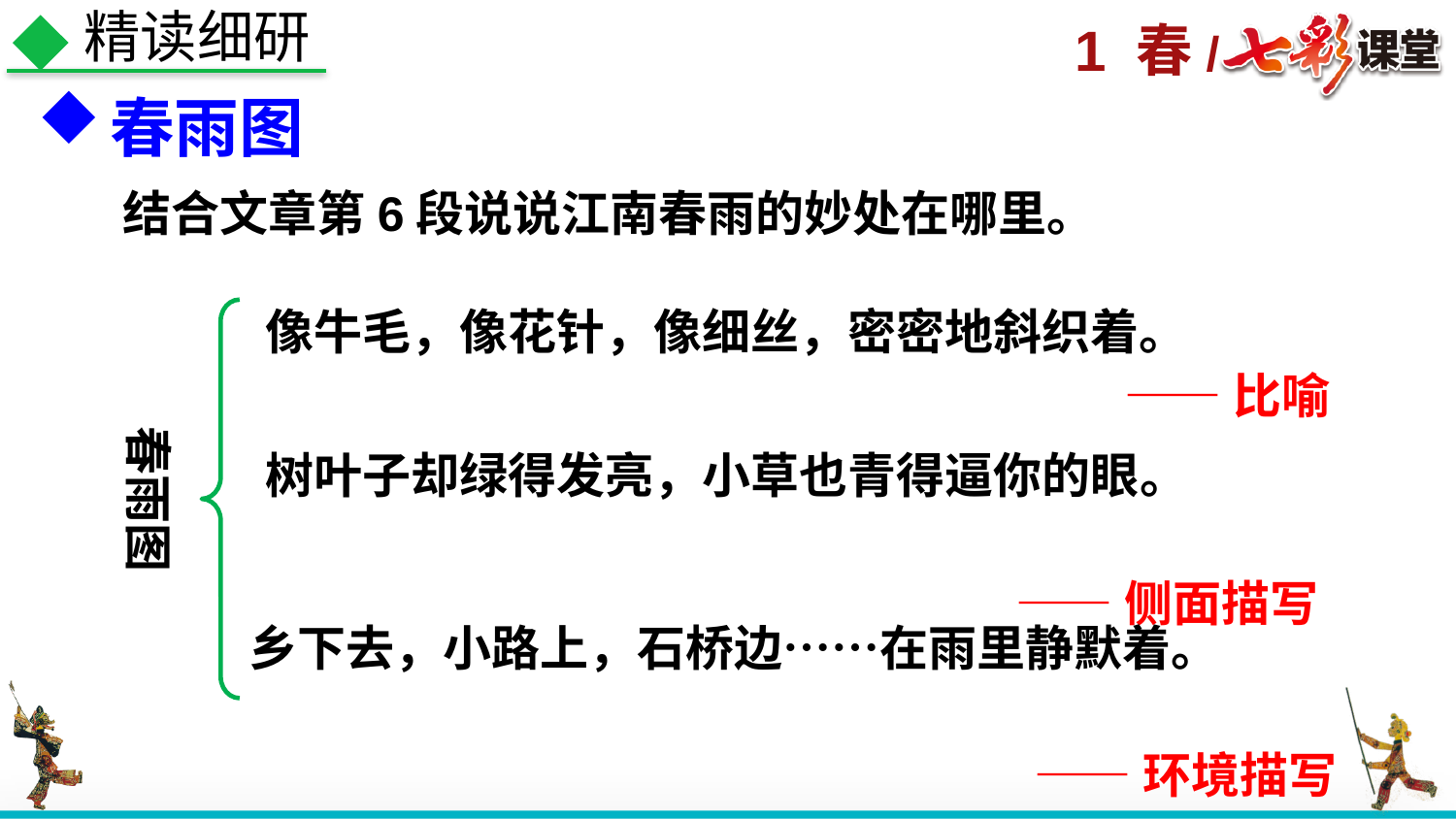

精读细研

春雨图
结合文章第6段说说江南春雨的妙处在哪里。
像牛毛，像花针，像细丝，密密地斜织着。
——比喻

春雨图
树叶子却绿得发亮，小草也青得逼你的眼。
——侧面描写
乡下去，小路上，石桥边……在雨里静默着。
——环境描写